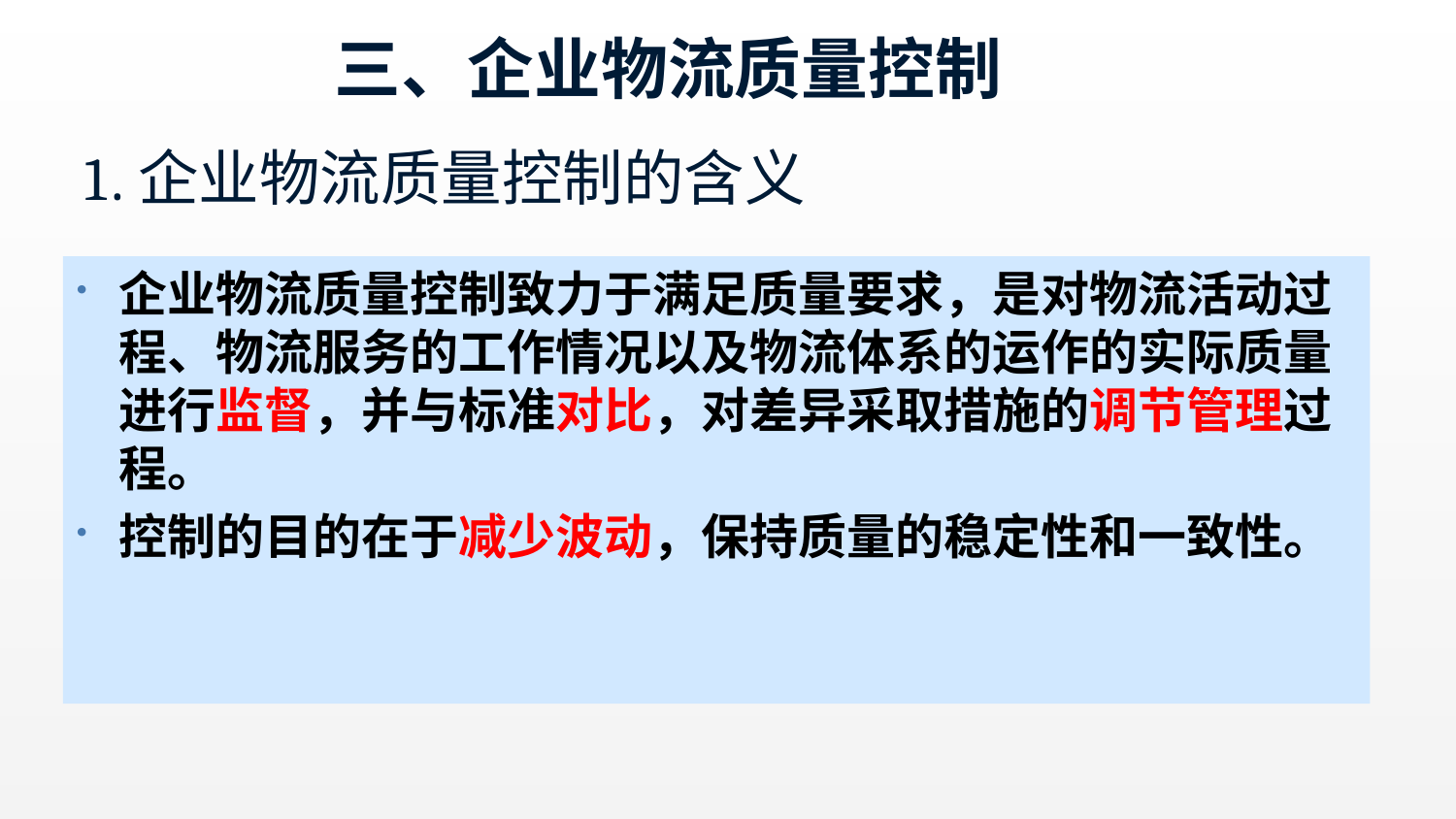

三、企业物流质量控制
# 1.企业物流质量控制的含义
企业物流质量控制致力于满足质量要求，是对物流活动过程、物流服务的工作情况以及物流体系的运作的实际质量进行监督，并与标准对比，对差异采取措施的调节管理过程。
控制的目的在于减少波动，保持质量的稳定性和一致性。